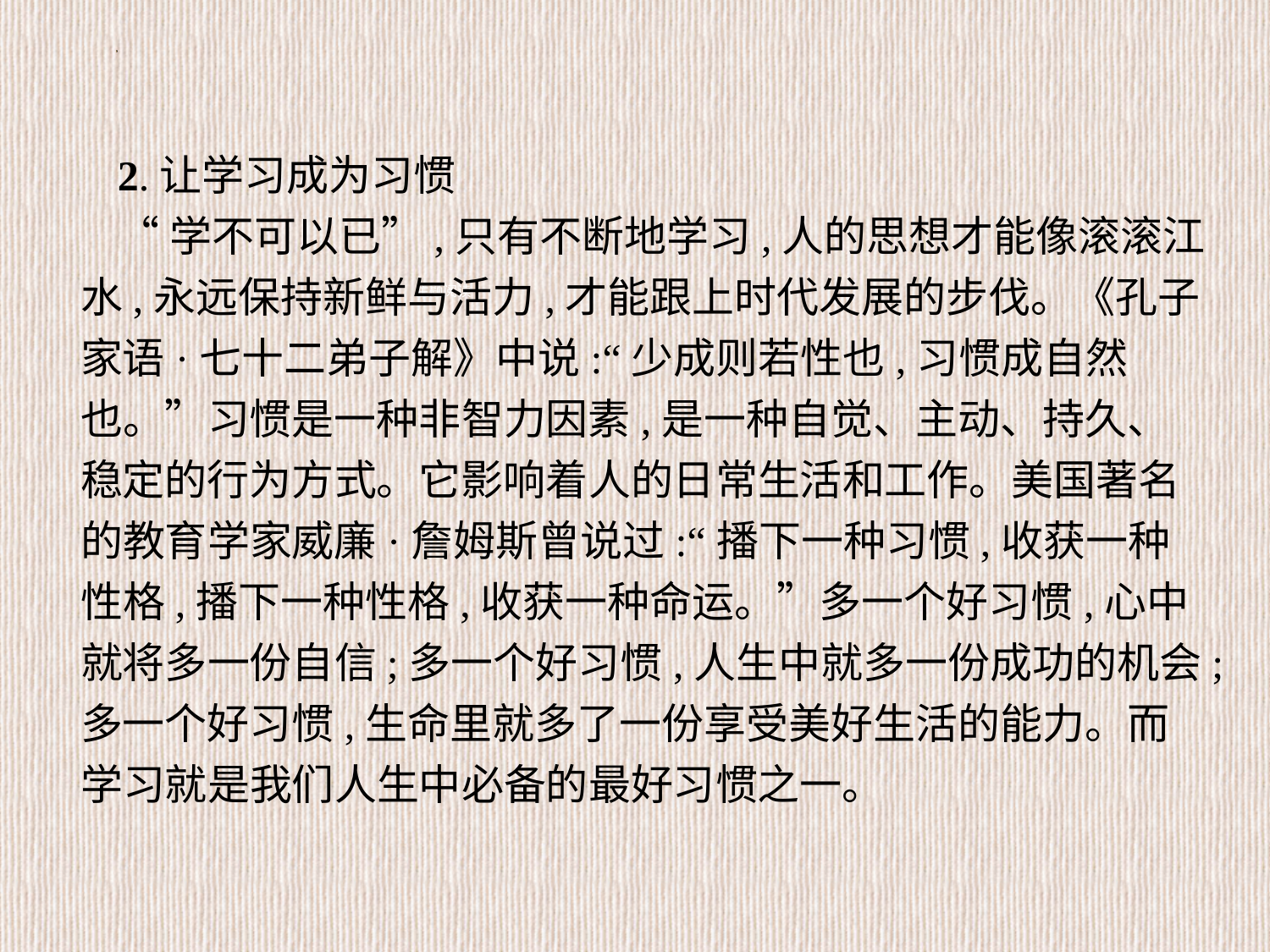

2.让学习成为习惯
“学不可以已”,只有不断地学习,人的思想才能像滚滚江水,永远保持新鲜与活力,才能跟上时代发展的步伐。《孔子家语·七十二弟子解》中说:“少成则若性也,习惯成自然也。”习惯是一种非智力因素,是一种自觉、主动、持久、稳定的行为方式。它影响着人的日常生活和工作。美国著名的教育学家威廉·詹姆斯曾说过:“播下一种习惯,收获一种性格,播下一种性格,收获一种命运。”多一个好习惯,心中就将多一份自信;多一个好习惯,人生中就多一份成功的机会;多一个好习惯,生命里就多了一份享受美好生活的能力。而学习就是我们人生中必备的最好习惯之一。
主题阅读